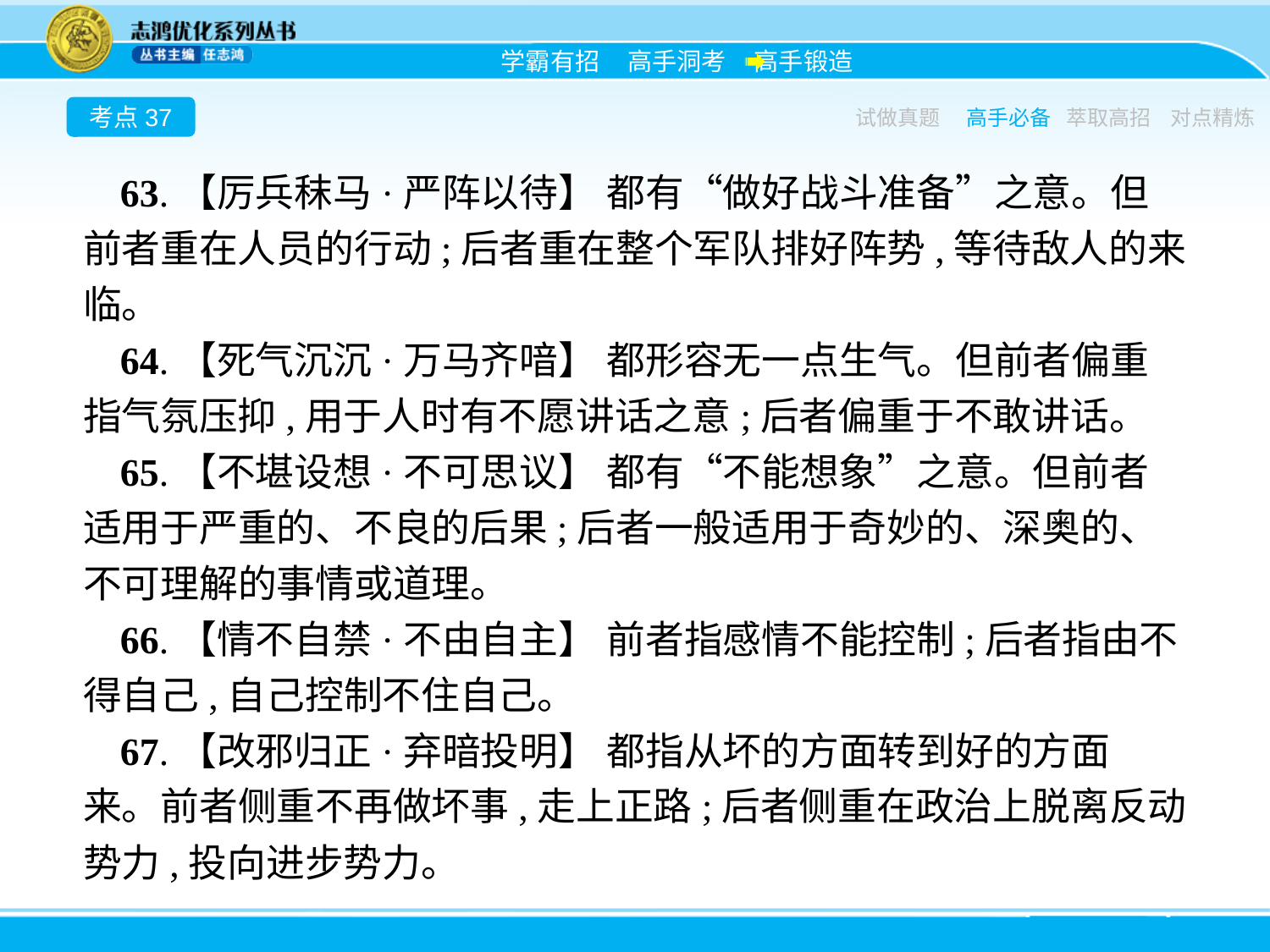

考点37
试做真题
高手必备
萃取高招
对点精炼
63.【厉兵秣马·严阵以待】 都有“做好战斗准备”之意。但前者重在人员的行动;后者重在整个军队排好阵势,等待敌人的来临。
64.【死气沉沉·万马齐喑】 都形容无一点生气。但前者偏重指气氛压抑,用于人时有不愿讲话之意;后者偏重于不敢讲话。
65.【不堪设想·不可思议】 都有“不能想象”之意。但前者适用于严重的、不良的后果;后者一般适用于奇妙的、深奥的、不可理解的事情或道理。
66.【情不自禁·不由自主】 前者指感情不能控制;后者指由不得自己,自己控制不住自己。
67.【改邪归正·弃暗投明】 都指从坏的方面转到好的方面来。前者侧重不再做坏事,走上正路;后者侧重在政治上脱离反动势力,投向进步势力。